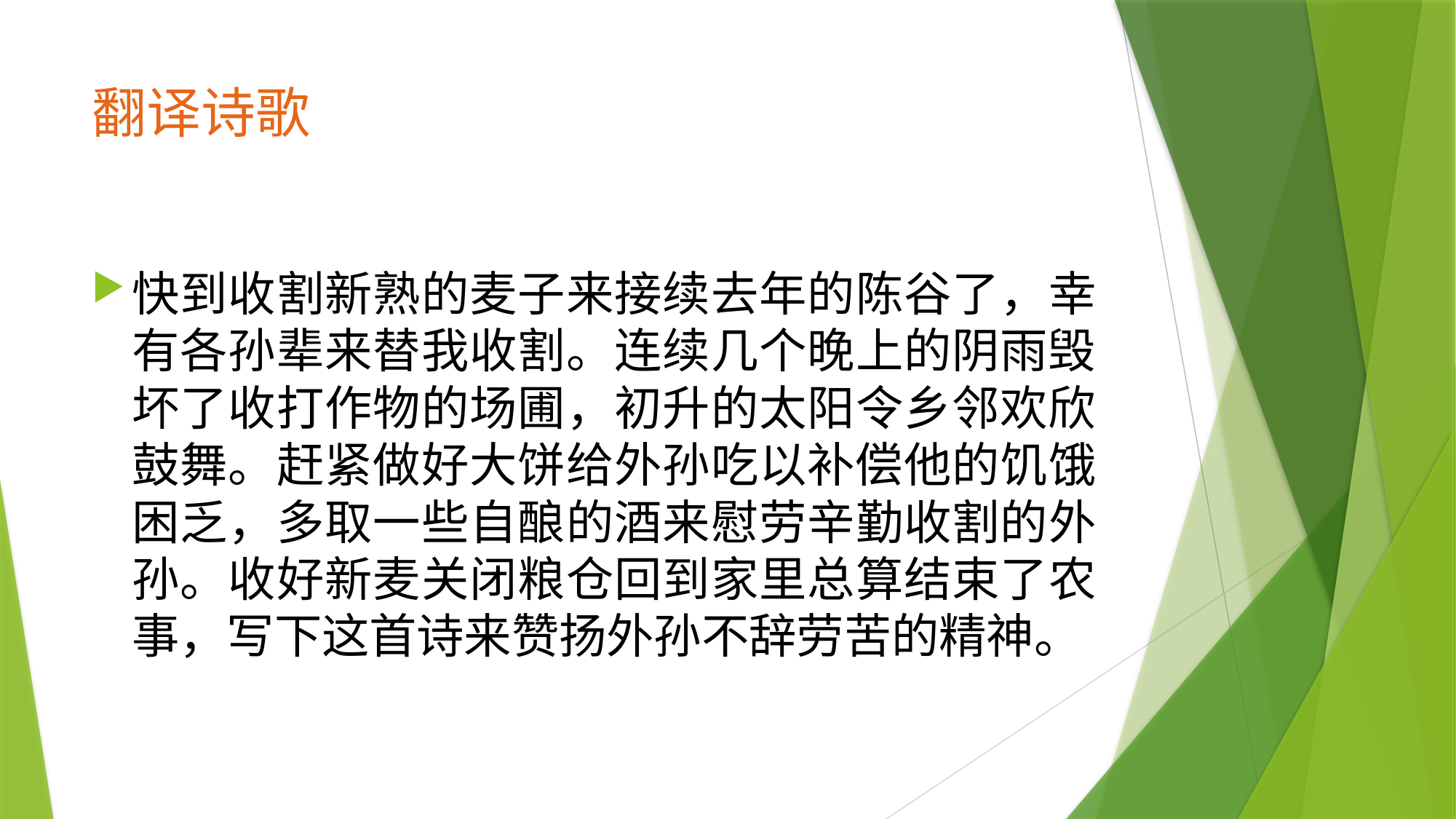

# 翻译诗歌
快到收割新熟的麦子来接续去年的陈谷了，幸有各孙辈来替我收割。连续几个晚上的阴雨毁坏了收打作物的场圃，初升的太阳令乡邻欢欣鼓舞。赶紧做好大饼给外孙吃以补偿他的饥饿困乏，多取一些自酿的酒来慰劳辛勤收割的外孙。收好新麦关闭粮仓回到家里总算结束了农事，写下这首诗来赞扬外孙不辞劳苦的精神。